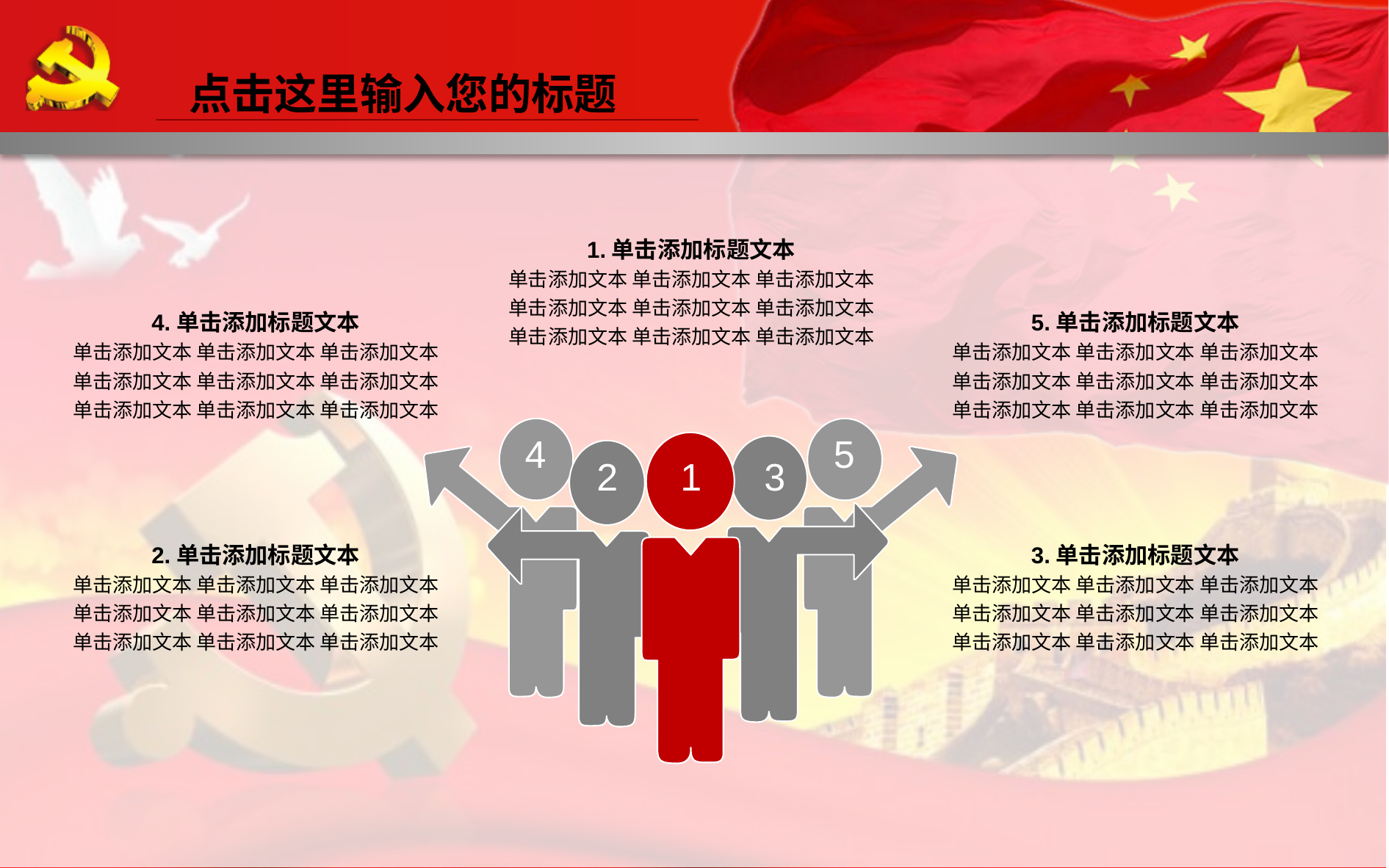

点击这里输入您的标题

1.单击添加标题文本
单击添加文本 单击添加文本 单击添加文本
单击添加文本 单击添加文本 单击添加文本
单击添加文本 单击添加文本 单击添加文本
4.单击添加标题文本
单击添加文本 单击添加文本 单击添加文本
单击添加文本 单击添加文本 单击添加文本
单击添加文本 单击添加文本 单击添加文本
5.单击添加标题文本
单击添加文本 单击添加文本 单击添加文本
单击添加文本 单击添加文本 单击添加文本
单击添加文本 单击添加文本 单击添加文本

4
5

2
1
3
2.单击添加标题文本
单击添加文本 单击添加文本 单击添加文本
单击添加文本 单击添加文本 单击添加文本
单击添加文本 单击添加文本 单击添加文本
3.单击添加标题文本
单击添加文本 单击添加文本 单击添加文本
单击添加文本 单击添加文本 单击添加文本
单击添加文本 单击添加文本 单击添加文本